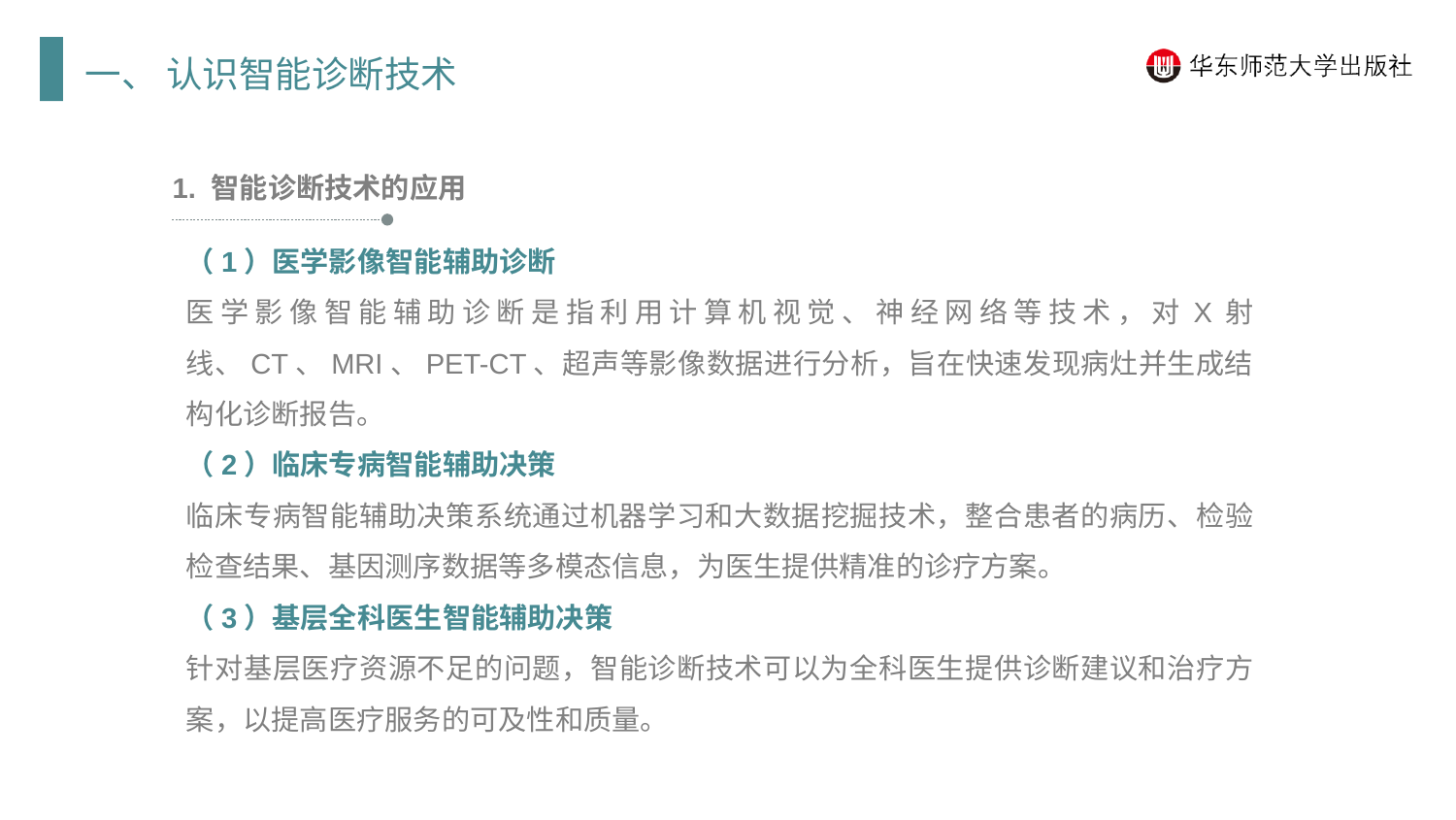

一、 认识智能诊断技术
1. 智能诊断技术的应用
（1）医学影像智能辅助诊断
医学影像智能辅助诊断是指利用计算机视觉、神经网络等技术，对X射线、CT、MRI、PET-CT、超声等影像数据进行分析，旨在快速发现病灶并生成结构化诊断报告。
（2）临床专病智能辅助决策
临床专病智能辅助决策系统通过机器学习和大数据挖掘技术，整合患者的病历、检验检查结果、基因测序数据等多模态信息，为医生提供精准的诊疗方案。
（3）基层全科医生智能辅助决策
针对基层医疗资源不足的问题，智能诊断技术可以为全科医生提供诊断建议和治疗方案，以提高医疗服务的可及性和质量。